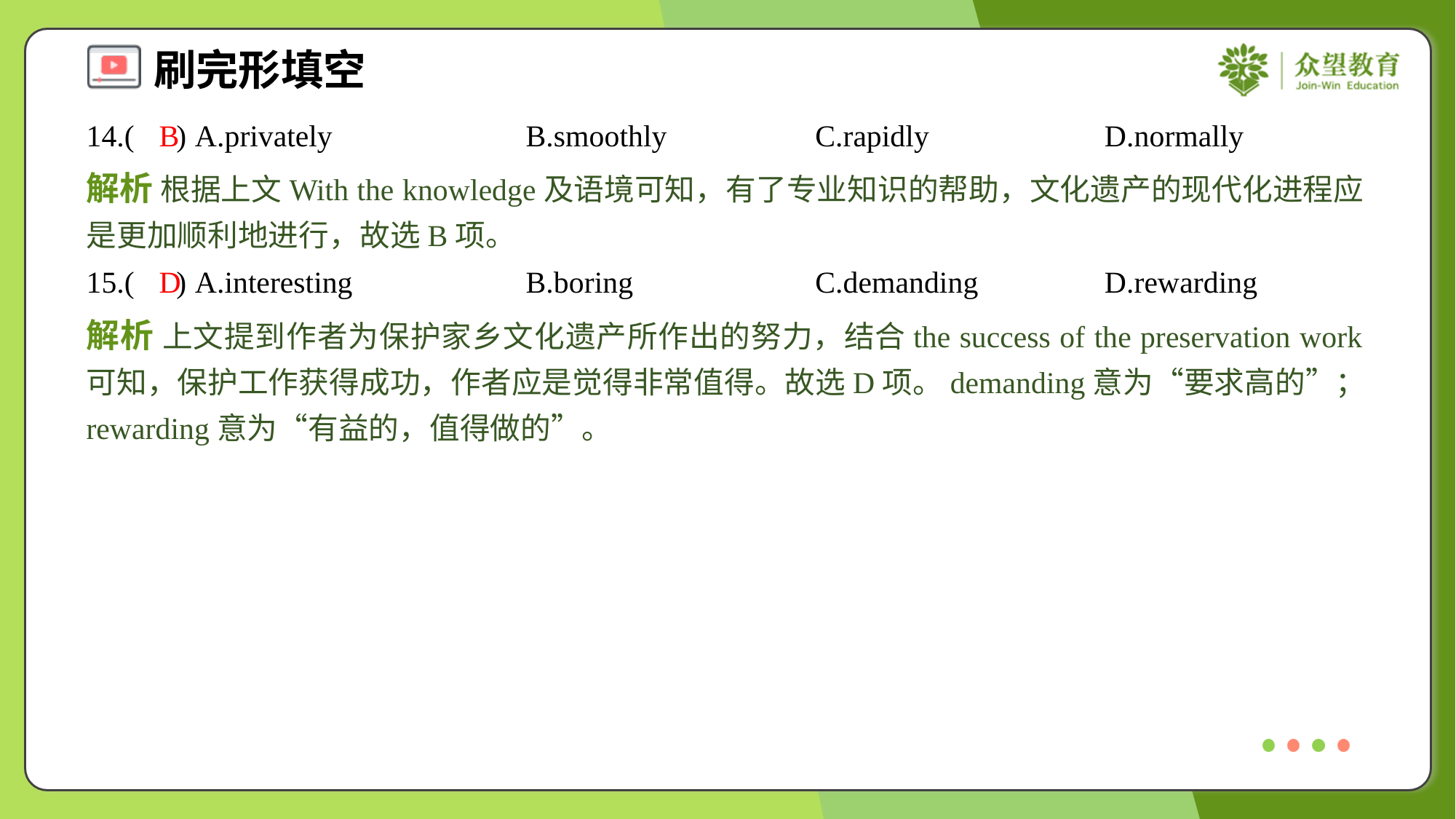

14.(     ) A.privately	B.smoothly	C.rapidly	D.normally
B
解析 根据上文With the knowledge及语境可知，有了专业知识的帮助，文化遗产的现代化进程应是更加顺利地进行，故选B项。
15.(     ) A.interesting	B.boring	C.demanding	D.rewarding
D
解析 上文提到作者为保护家乡文化遗产所作出的努力，结合the success of the preservation work可知，保护工作获得成功，作者应是觉得非常值得。故选D项。demanding意为“要求高的”；rewarding意为“有益的，值得做的”。